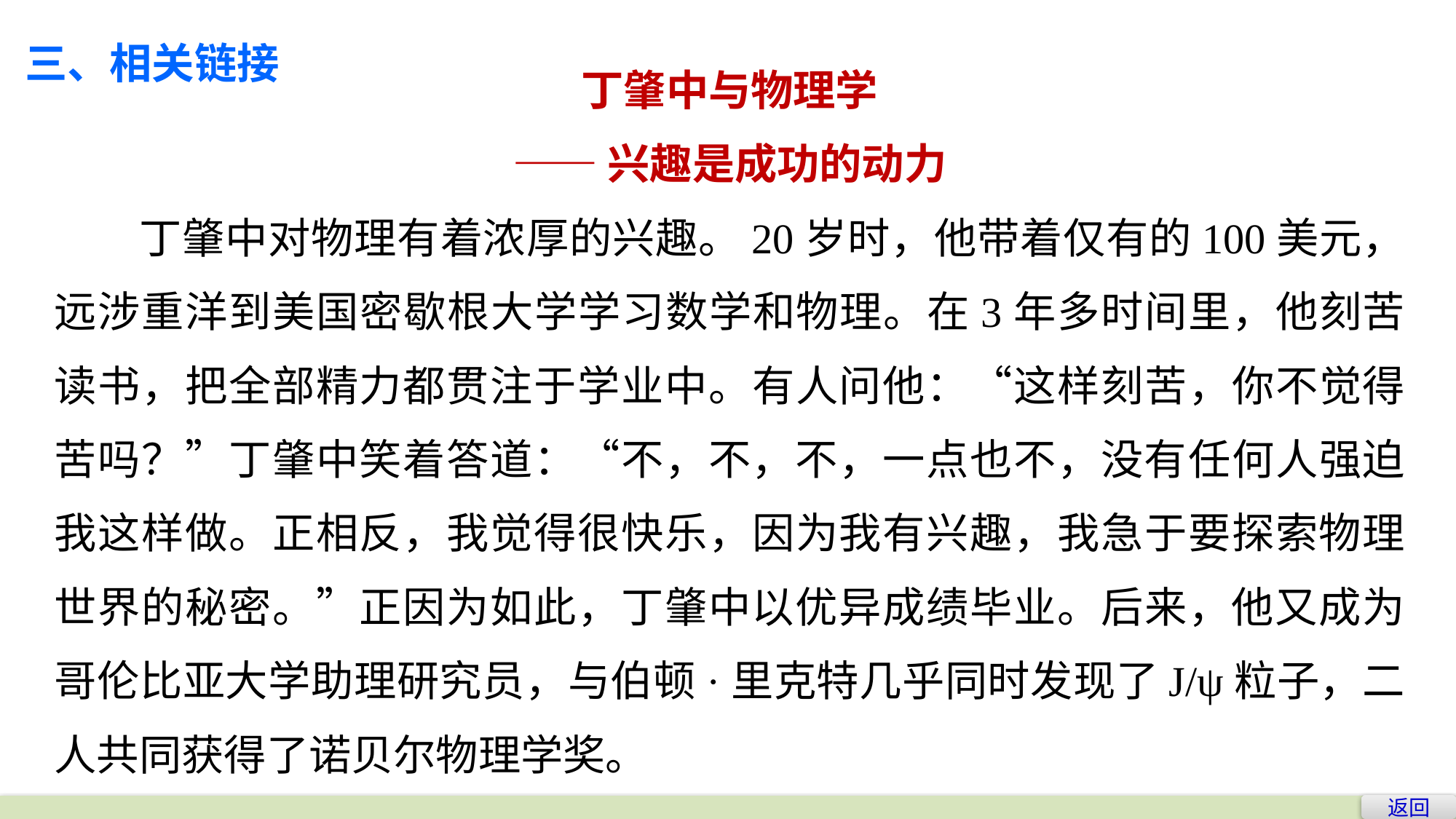

三、相关链接
丁肇中与物理学
——兴趣是成功的动力
丁肇中对物理有着浓厚的兴趣。20岁时，他带着仅有的100美元，远涉重洋到美国密歇根大学学习数学和物理。在3年多时间里，他刻苦读书，把全部精力都贯注于学业中。有人问他：“这样刻苦，你不觉得苦吗？”丁肇中笑着答道：“不，不，不，一点也不，没有任何人强迫我这样做。正相反，我觉得很快乐，因为我有兴趣，我急于要探索物理世界的秘密。”正因为如此，丁肇中以优异成绩毕业。后来，他又成为哥伦比亚大学助理研究员，与伯顿·里克特几乎同时发现了J/ψ粒子，二人共同获得了诺贝尔物理学奖。
返回